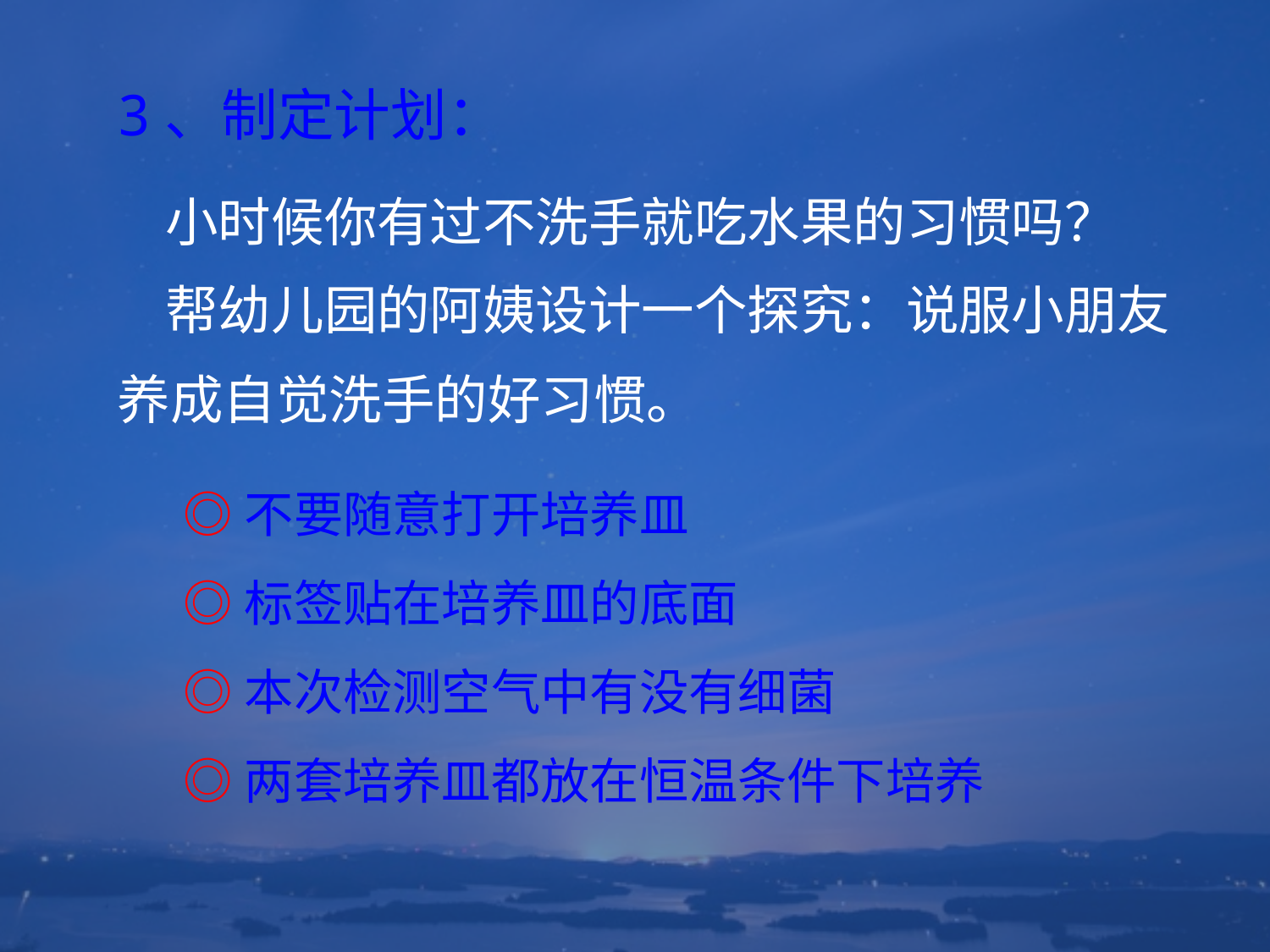

3、制定计划：
   小时候你有过不洗手就吃水果的习惯吗？
   帮幼儿园的阿姨设计一个探究：说服小朋友养成自觉洗手的好习惯。
      ◎不要随意打开培养皿
      ◎标签贴在培养皿的底面
      ◎本次检测空气中有没有细菌
      ◎两套培养皿都放在恒温条件下培养